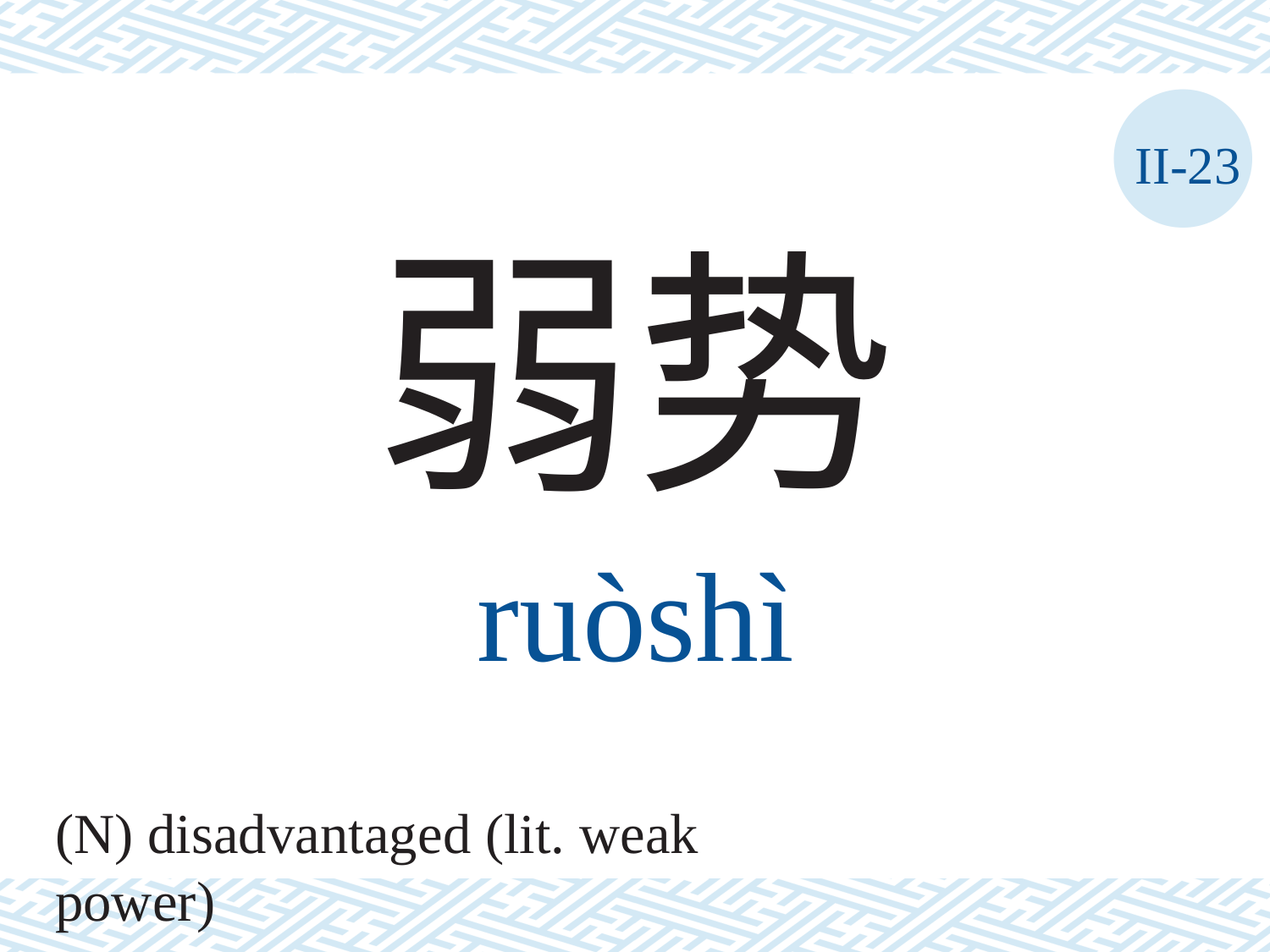

II-23
弱势
ruòshì
(N) disadvantaged (lit. weak power)